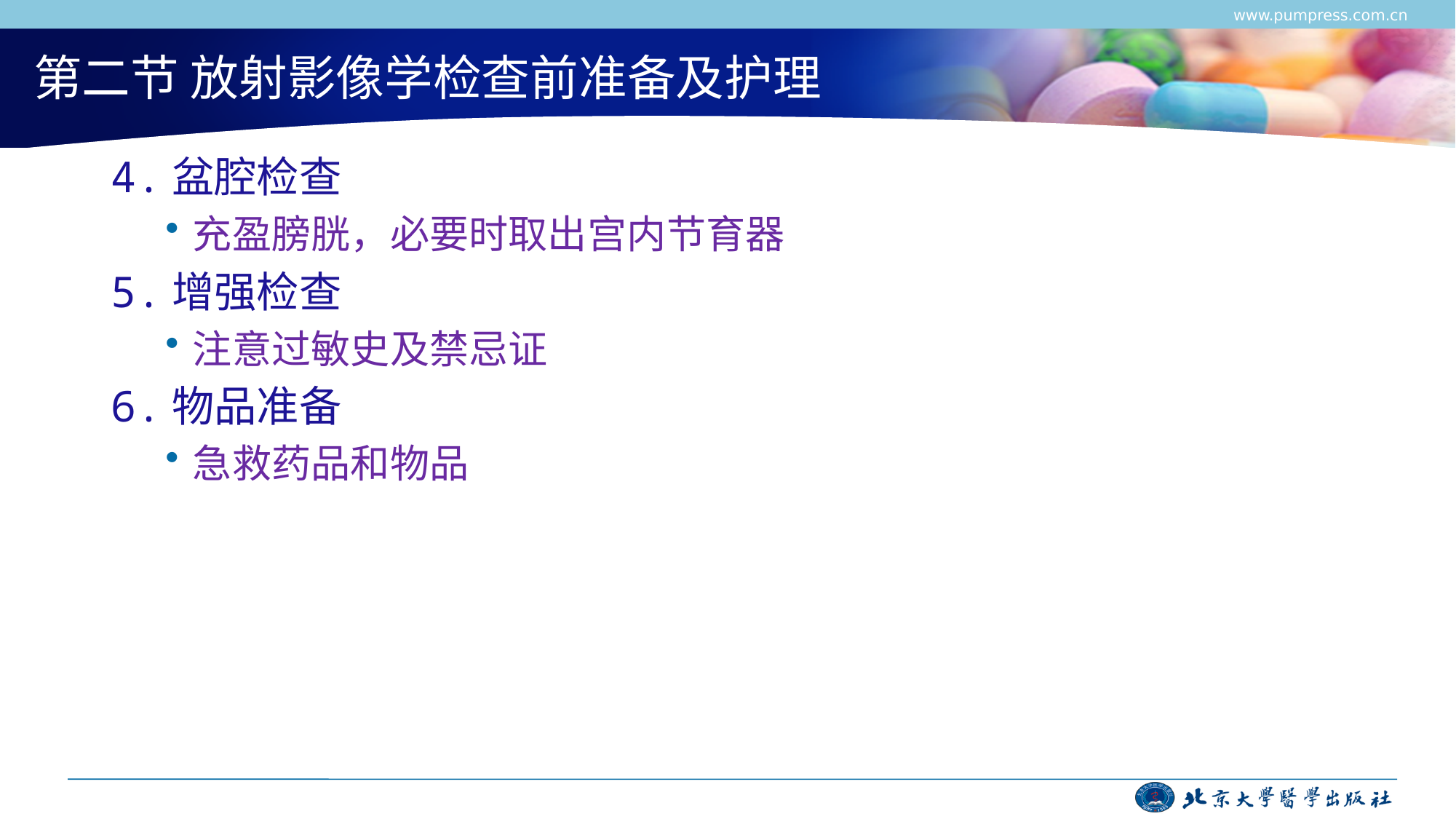

www.pumpress.com.cn
# 第二节 放射影像学检查前准备及护理
4.盆腔检查
充盈膀胱，必要时取出宫内节育器
5.增强检查
注意过敏史及禁忌证
6.物品准备
急救药品和物品